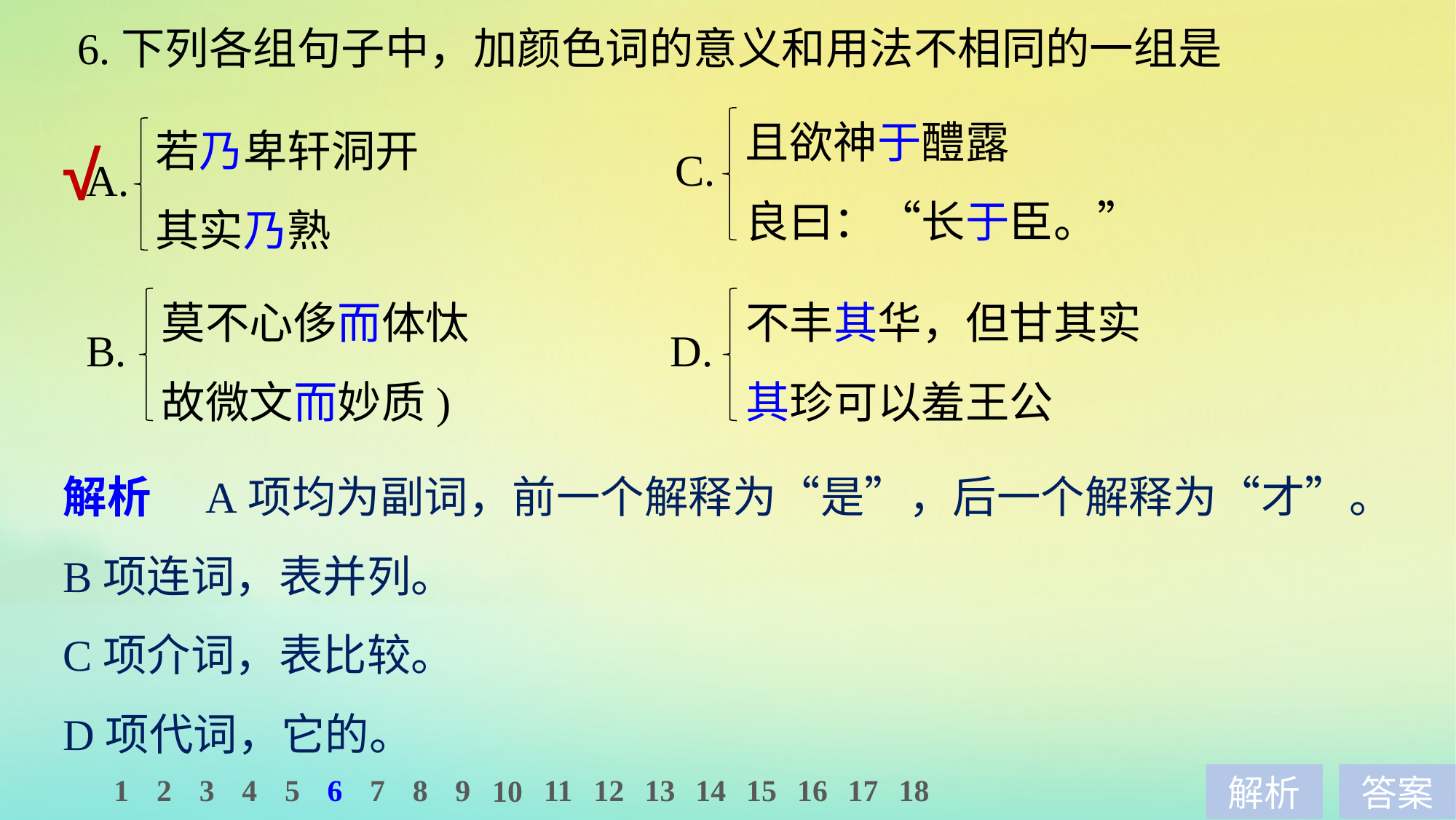

6.下列各组句子中，加颜色词的意义和用法不相同的一组是
且欲神于醴露
良曰：“长于臣。”
若乃卑轩洞开
其实乃熟

√
C.
A.
莫不心侈而体忲
故微文而妙质)
不丰其华，但甘其实
其珍可以羞王公

B.
D.
解析　A项均为副词，前一个解释为“是”，后一个解释为“才”。B项连词，表并列。
C项介词，表比较。
D项代词，它的。
1
2
3
4
5
6
7
8
9
11
12
13
14
15
16
17
18
10
解析
答案